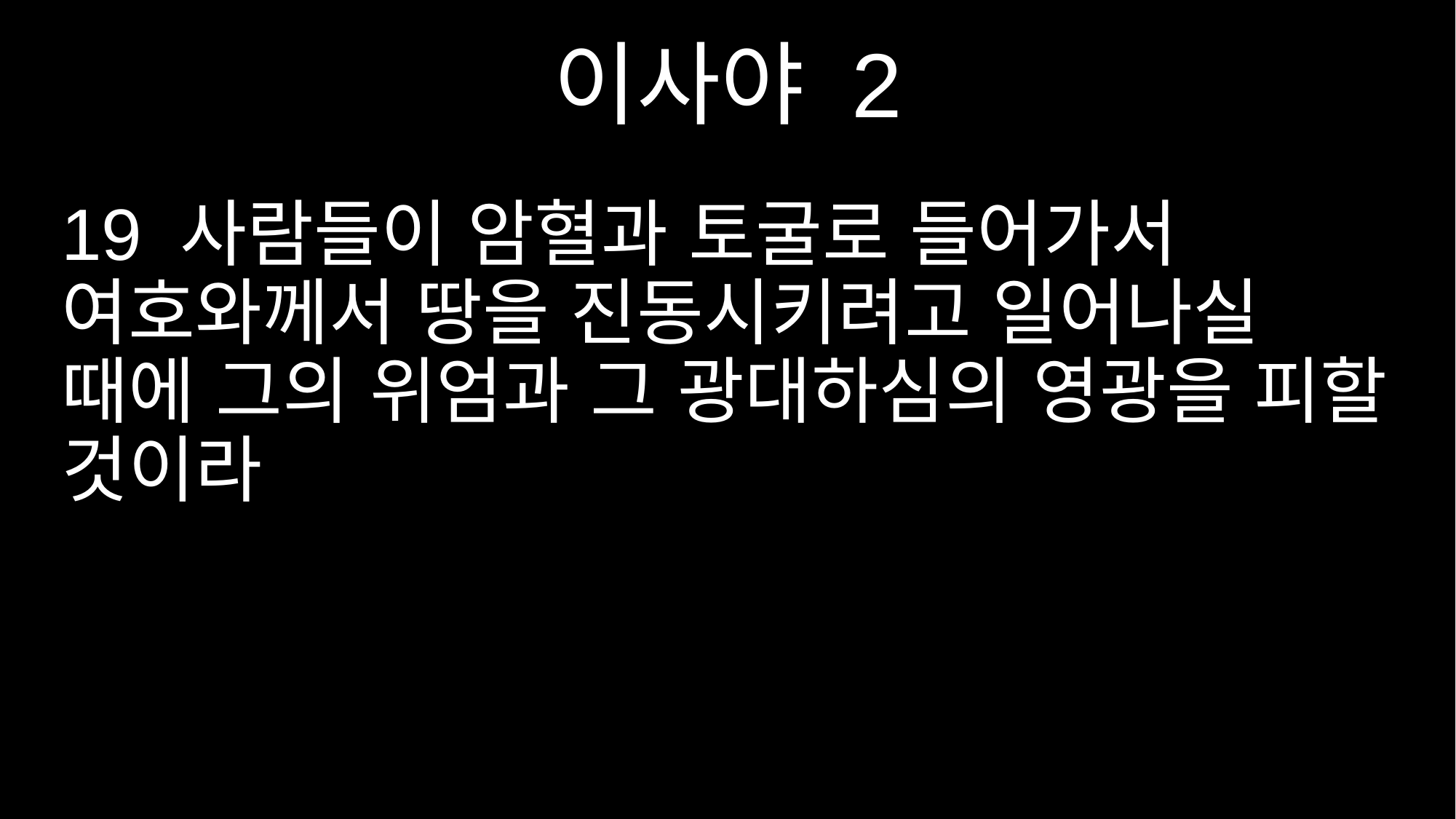

이사야 2
19 사람들이 암혈과 토굴로 들어가서 여호와께서 땅을 진동시키려고 일어나실 때에 그의 위엄과 그 광대하심의 영광을 피할 것이라